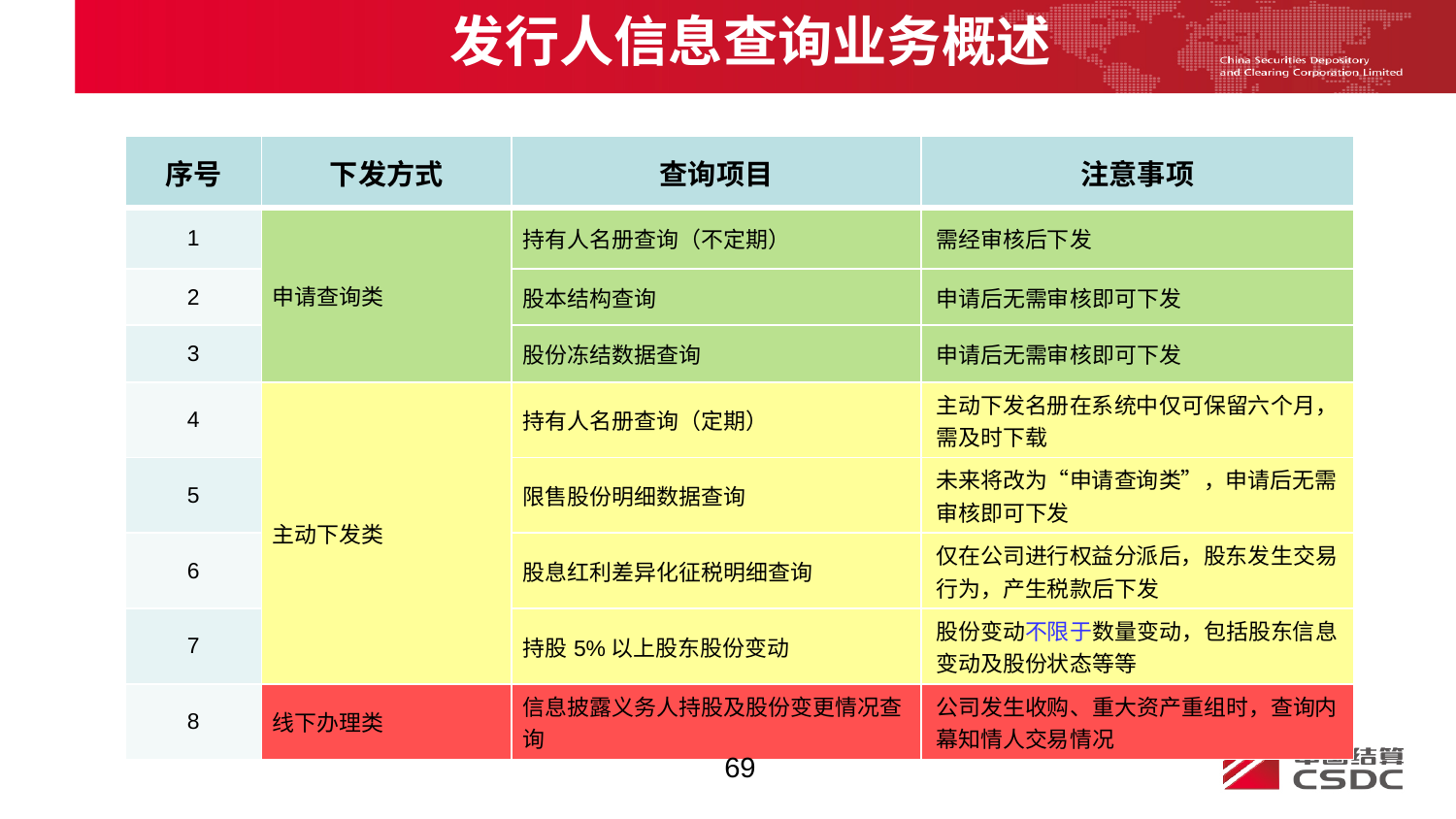

发行人信息查询业务概述
| 序号 | 下发方式 | 查询项目 | 注意事项 |
| --- | --- | --- | --- |
| 1 | 申请查询类 | 持有人名册查询（不定期） | 需经审核后下发 |
| 2 |  | 股本结构查询 | 申请后无需审核即可下发 |
| 3 |  | 股份冻结数据查询 | 申请后无需审核即可下发 |
| 4 | 主动下发类 | 持有人名册查询（定期） | 主动下发名册在系统中仅可保留六个月，需及时下载 |
| 5 |  | 限售股份明细数据查询 | 未来将改为“申请查询类”，申请后无需审核即可下发 |
| 6 |  | 股息红利差异化征税明细查询 | 仅在公司进行权益分派后，股东发生交易行为，产生税款后下发 |
| 7 |  | 持股5%以上股东股份变动 | 股份变动不限于数量变动，包括股东信息变动及股份状态等等 |
| 8 | 线下办理类 | 信息披露义务人持股及股份变更情况查询 | 公司发生收购、重大资产重组时，查询内幕知情人交易情况 |
69